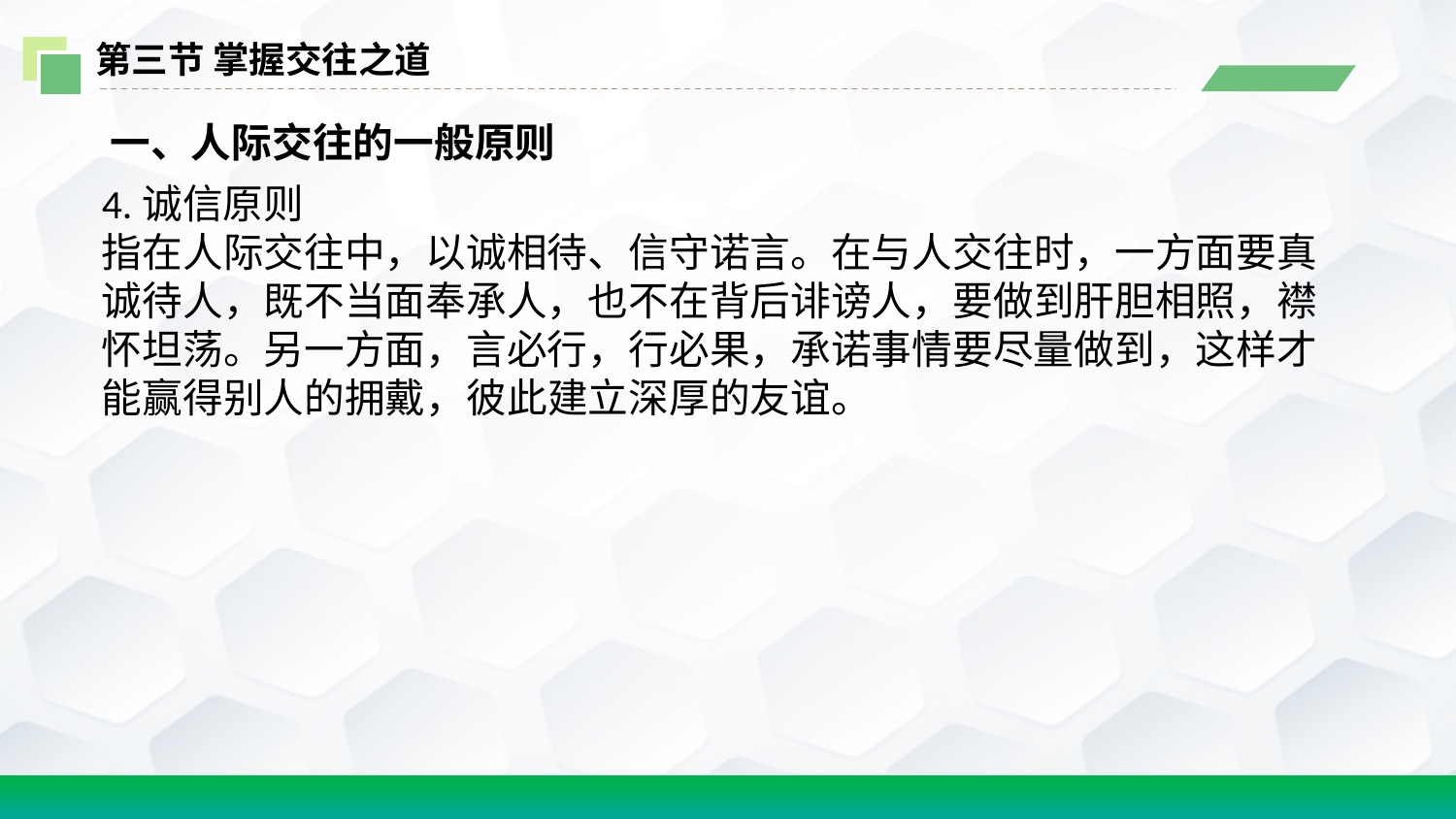

第三节 掌握交往之道
 一、人际交往的一般原则
4.诚信原则
指在人际交往中，以诚相待、信守诺言。在与人交往时，一方面要真诚待人，既不当面奉承人，也不在背后诽谤人，要做到肝胆相照，襟怀坦荡。另一方面，言必行，行必果，承诺事情要尽量做到，这样才能赢得别人的拥戴，彼此建立深厚的友谊。